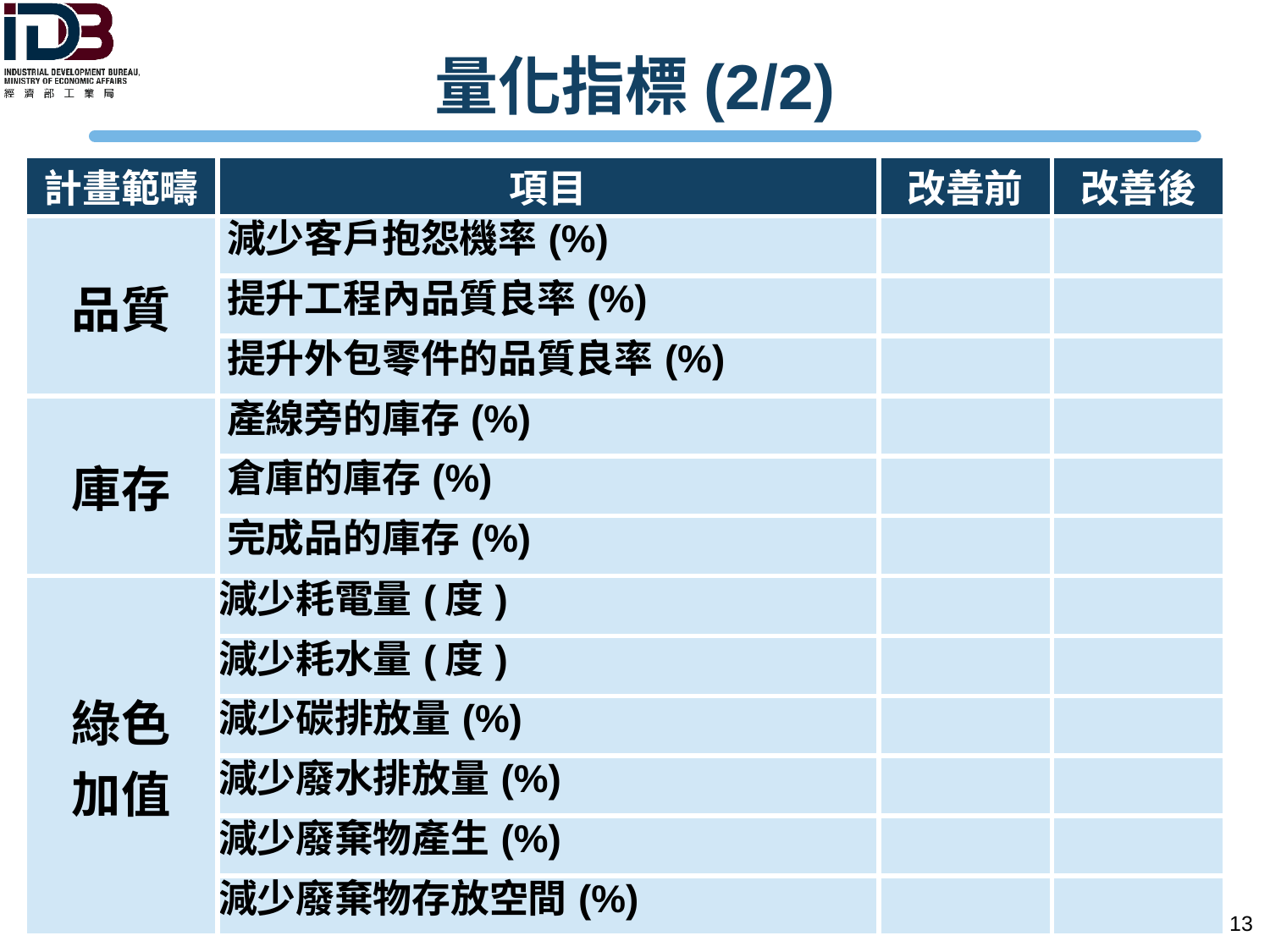

# 量化指標(2/2)
| 計畫範疇 | 項目 | 改善前 | 改善後 |
| --- | --- | --- | --- |
| 品質 | 減少客戶抱怨機率(%) |  |  |
|  | 提升工程內品質良率(%) |  |  |
|  | 提升外包零件的品質良率(%) |  |  |
| 庫存 | 產線旁的庫存(%) |  |  |
|  | 倉庫的庫存(%) |  |  |
|  | 完成品的庫存(%) |  |  |
| 綠色 加值 | 減少耗電量(度) |  |  |
|  | 減少耗水量(度) |  |  |
|  | 減少碳排放量(%) |  |  |
|  | 減少廢水排放量(%) |  |  |
|  | 減少廢棄物產生(%) |  |  |
|  | 減少廢棄物存放空間(%) |  |  |
13